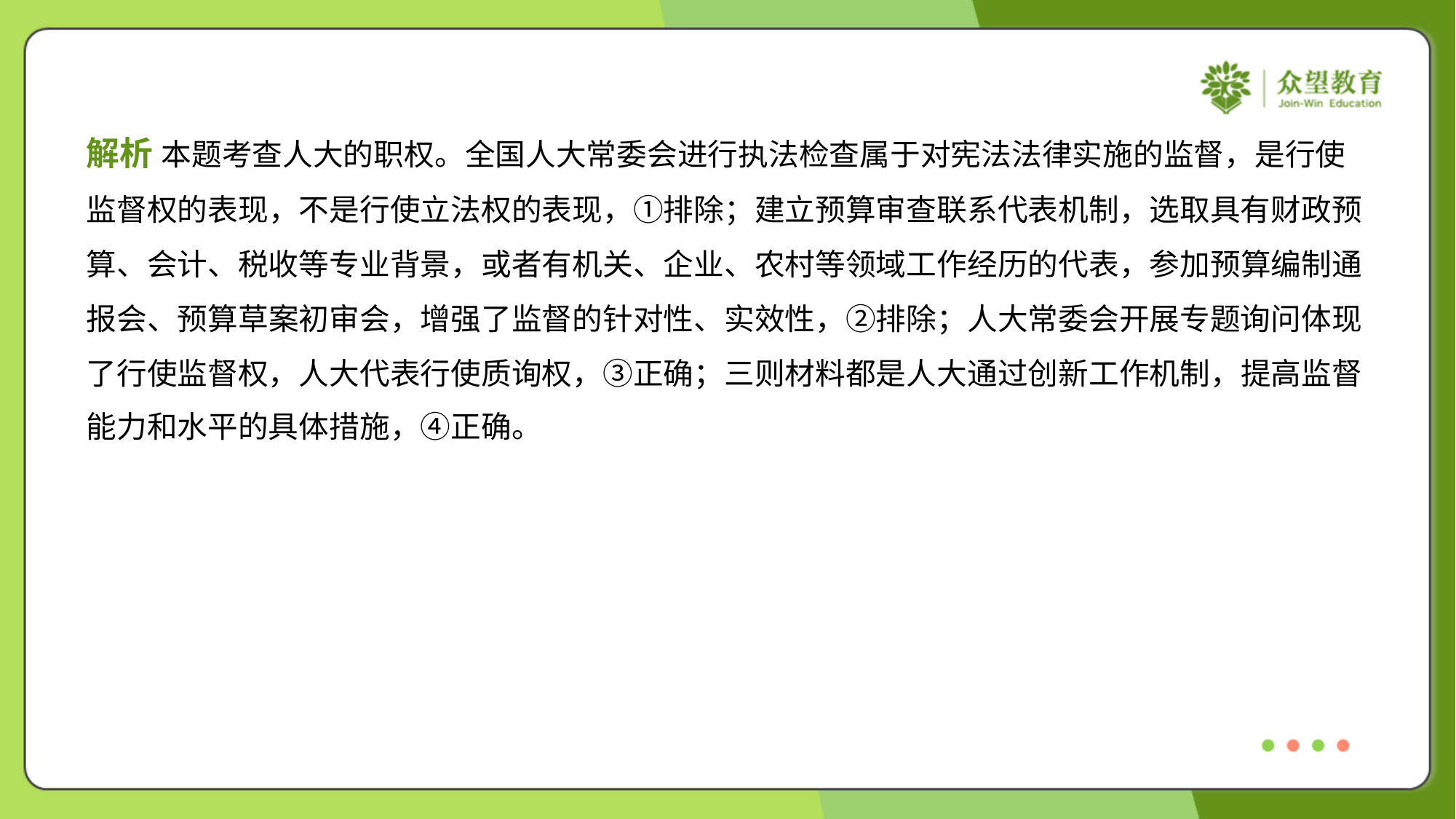

解析 本题考查人大的职权。全国人大常委会进行执法检查属于对宪法法律实施的监督，是行使
监督权的表现，不是行使立法权的表现，①排除；建立预算审查联系代表机制，选取具有财政预
算、会计、税收等专业背景，或者有机关、企业、农村等领域工作经历的代表，参加预算编制通
报会、预算草案初审会，增强了监督的针对性、实效性，②排除；人大常委会开展专题询问体现
了行使监督权，人大代表行使质询权，③正确；三则材料都是人大通过创新工作机制，提高监督
能力和水平的具体措施，④正确。